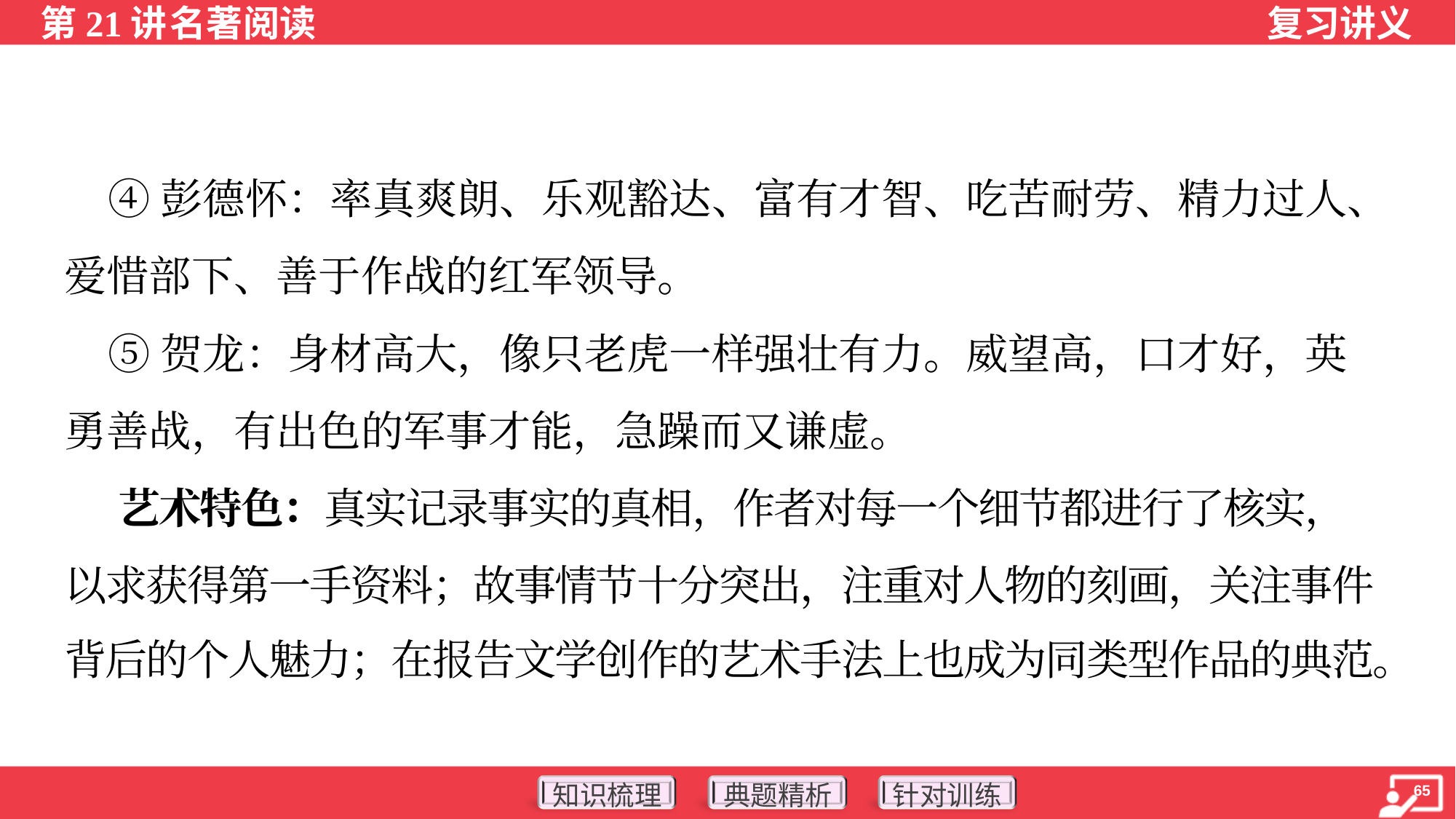

④彭德怀：率真爽朗、乐观豁达、富有才智、吃苦耐劳、精力过人、
爱惜部下、善于作战的红军领导。
    ⑤贺龙：身材高大，像只老虎一样强壮有力。威望高，口才好，英
勇善战，有出色的军事才能，急躁而又谦虚。
    艺术特色：真实记录事实的真相，作者对每一个细节都进行了核实，
以求获得第一手资料；故事情节十分突出，注重对人物的刻画，关注事件
背后的个人魅力；在报告文学创作的艺术手法上也成为同类型作品的典范。